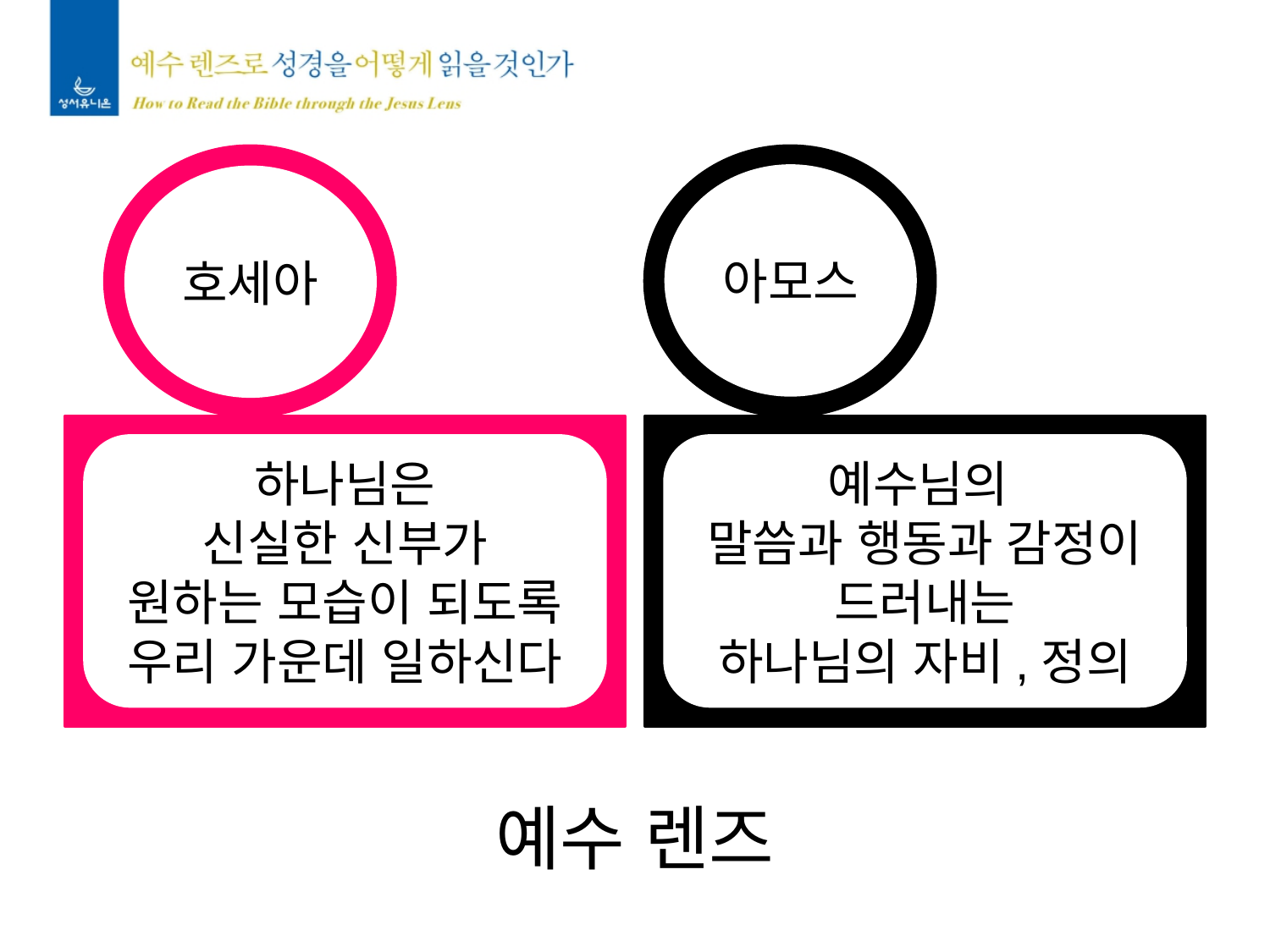

아모스
호세아

하나님은
신실한 신부가
원하는 모습이 되도록
우리 가운데 일하신다
예수님의
말씀과 행동과 감정이
드러내는
하나님의 자비,정의
예수 렌즈